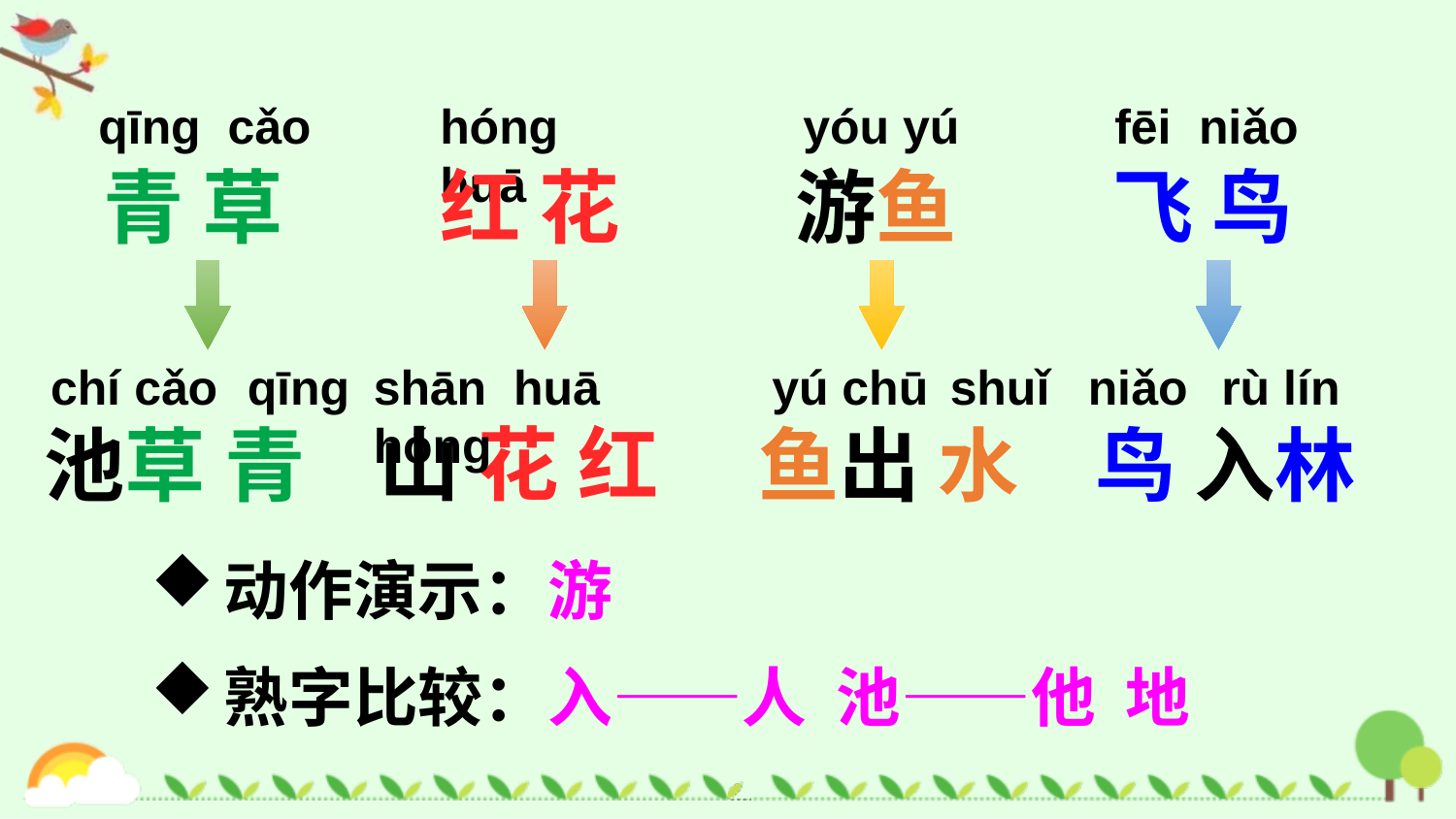

qīnɡ  cǎo
hónɡ  huā
yóu yú
fēi  niǎo
青 草
红 花
游鱼
飞 鸟

chí cǎo qīng
池草 青

shān  huā  hónɡ
山 花 红

yú chū shuǐ
鱼出 水

niǎo rù lín
鸟 入林
动作演示：游
熟字比较：入——人  池——他  地